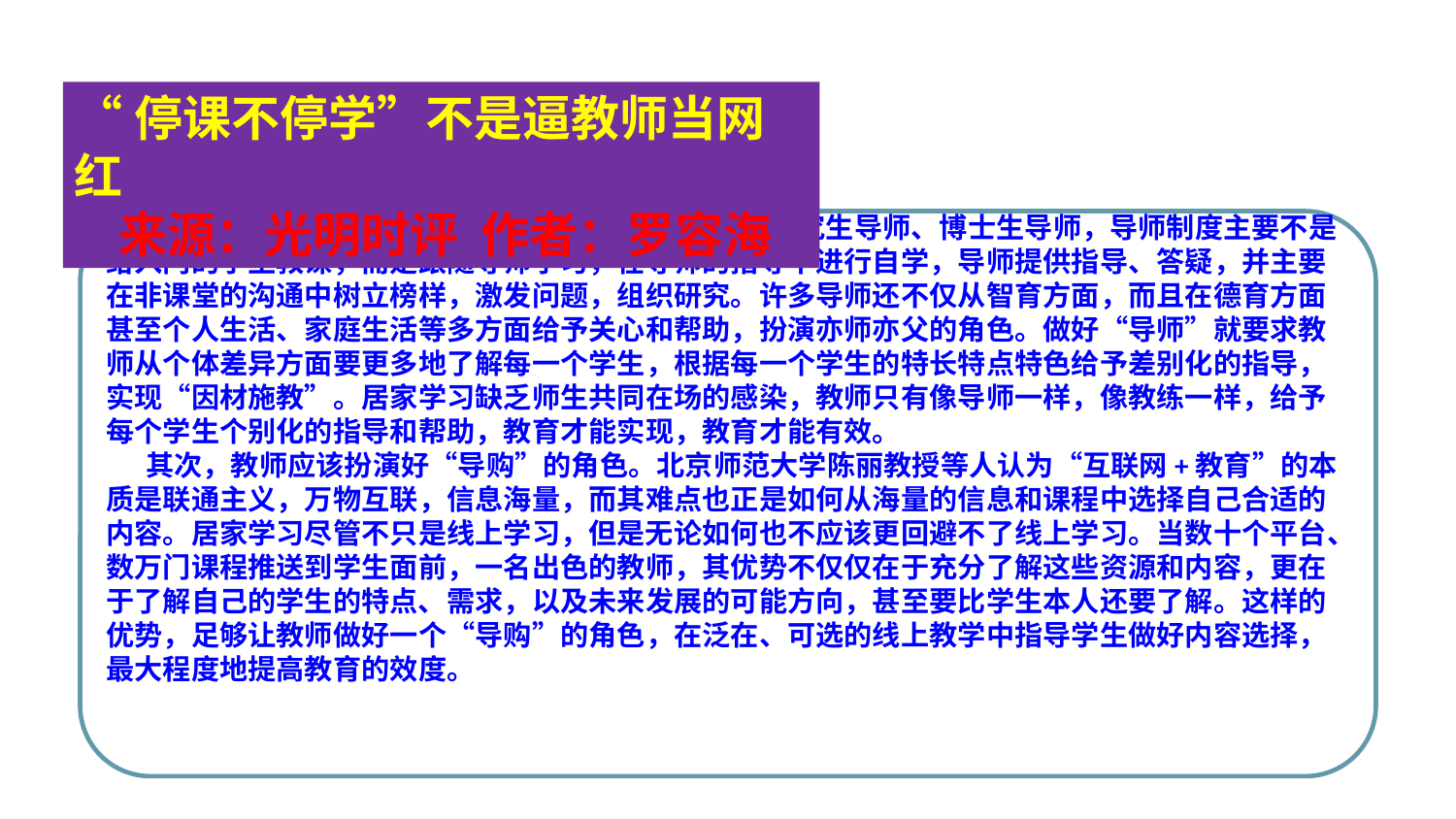

“停课不停学”不是逼教师当网红
   来源：光明时评  作者：罗容海
     首先，教师应该扮演好“导师”的角色。大学里有研究生导师、博士生导师，导师制度主要不是给入门的学生教课，而是跟随导师学习，在导师的指导下进行自学，导师提供指导、答疑，并主要在非课堂的沟通中树立榜样，激发问题，组织研究。许多导师还不仅从智育方面，而且在德育方面甚至个人生活、家庭生活等多方面给予关心和帮助，扮演亦师亦父的角色。做好“导师”就要求教师从个体差异方面要更多地了解每一个学生，根据每一个学生的特长特点特色给予差别化的指导，实现“因材施教”。居家学习缺乏师生共同在场的感染，教师只有像导师一样，像教练一样，给予每个学生个别化的指导和帮助，教育才能实现，教育才能有效。
     其次，教师应该扮演好“导购”的角色。北京师范大学陈丽教授等人认为“互联网+教育”的本质是联通主义，万物互联，信息海量，而其难点也正是如何从海量的信息和课程中选择自己合适的内容。居家学习尽管不只是线上学习，但是无论如何也不应该更回避不了线上学习。当数十个平台、数万门课程推送到学生面前，一名出色的教师，其优势不仅仅在于充分了解这些资源和内容，更在于了解自己的学生的特点、需求，以及未来发展的可能方向，甚至要比学生本人还要了解。这样的优势，足够让教师做好一个“导购”的角色，在泛在、可选的线上教学中指导学生做好内容选择，最大程度地提高教育的效度。